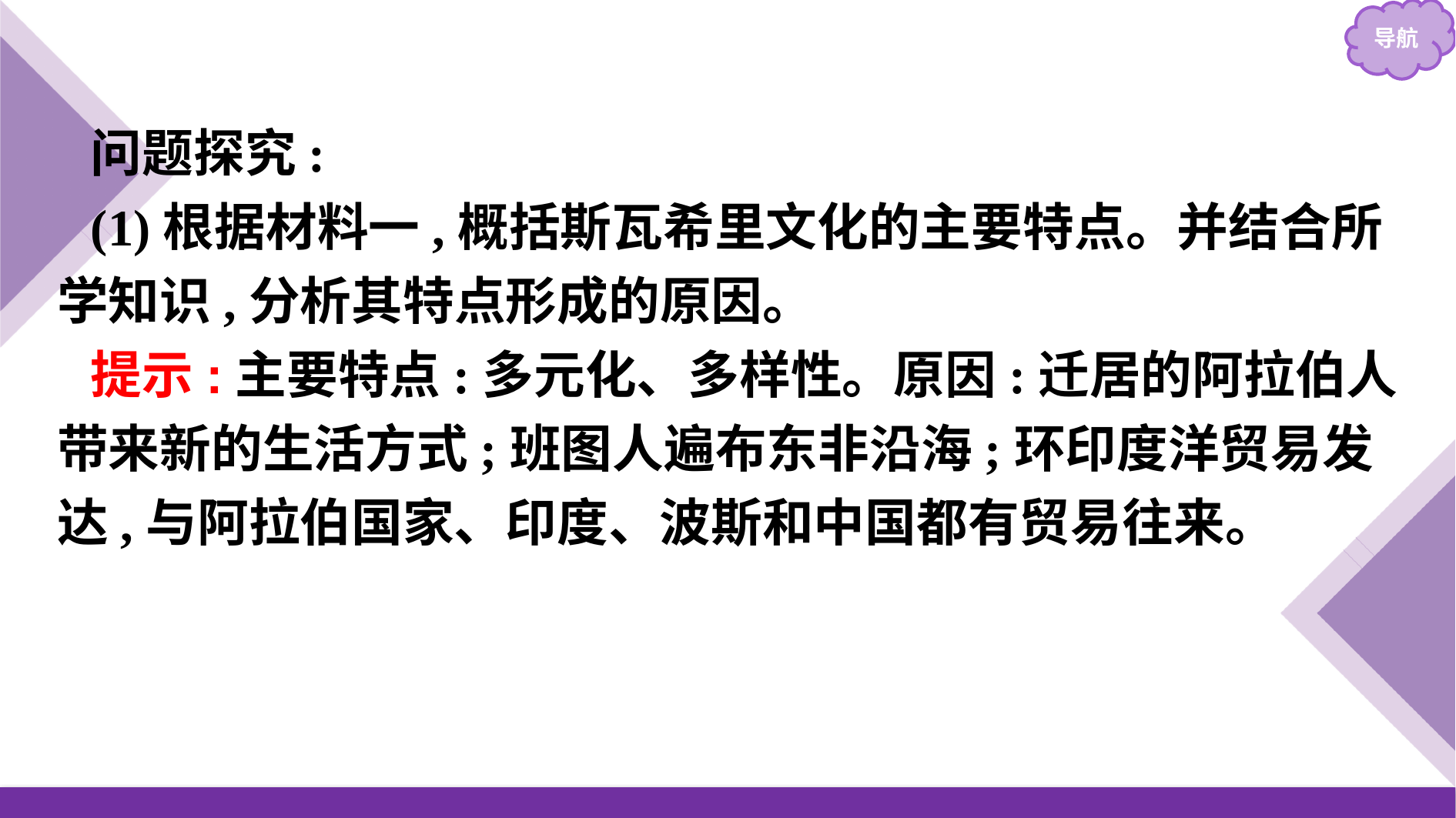

问题探究:
(1)根据材料一,概括斯瓦希里文化的主要特点。并结合所学知识,分析其特点形成的原因。
提示:主要特点:多元化、多样性。原因:迁居的阿拉伯人带来新的生活方式;班图人遍布东非沿海;环印度洋贸易发达,与阿拉伯国家、印度、波斯和中国都有贸易往来。